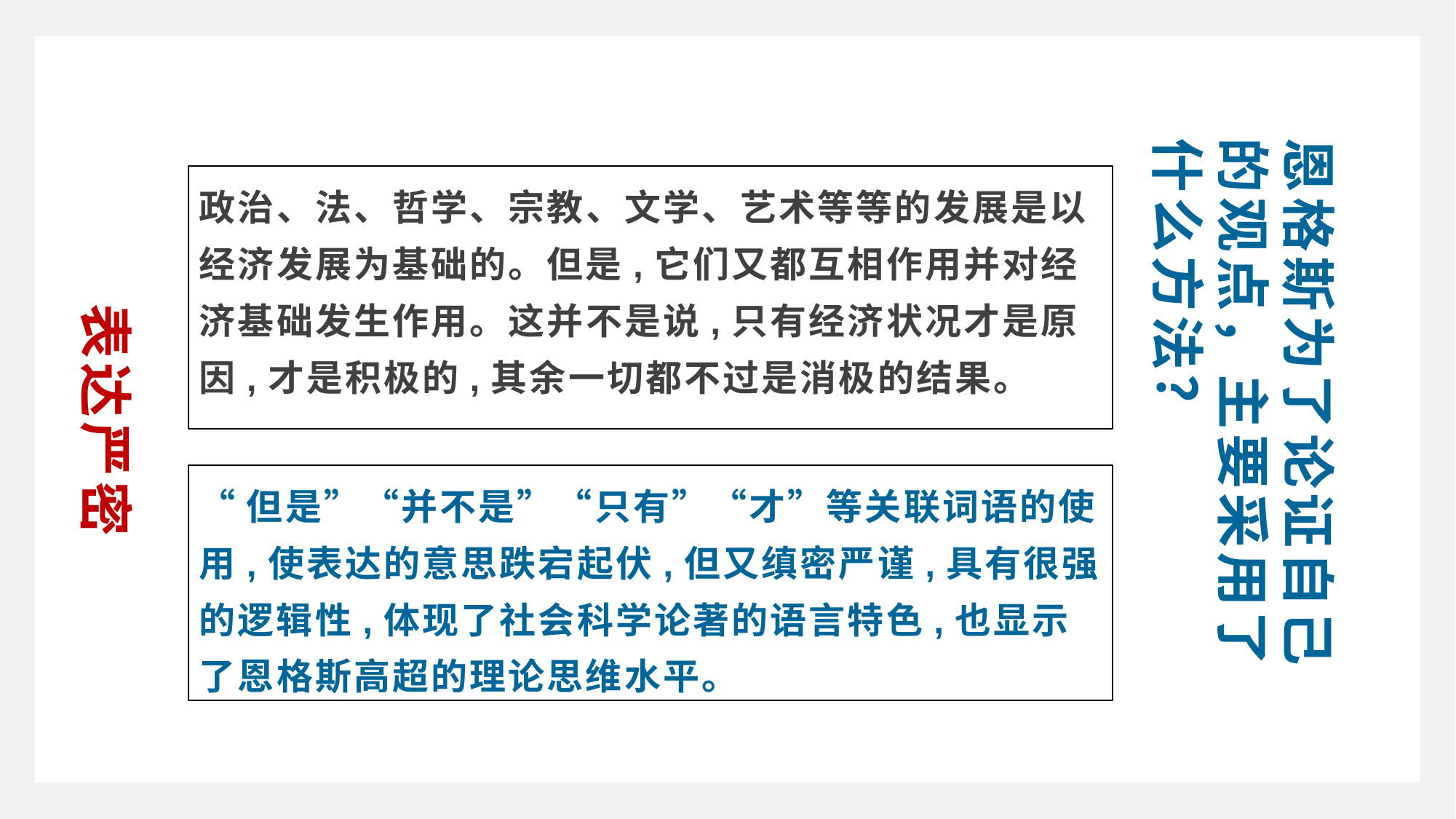

恩格斯为了论证自己的观点，主要采用了什么方法？
政治、法、哲学、宗教、文学、艺术等等的发展是以经济发展为基础的。但是,它们又都互相作用并对经济基础发生作用。这并不是说,只有经济状况才是原因,才是积极的,其余一切都不过是消极的结果。
表达严密
“但是”“并不是”“只有”“才”等关联词语的使用,使表达的意思跌宕起伏,但又缜密严谨,具有很强的逻辑性,体现了社会科学论著的语言特色,也显示了恩格斯高超的理论思维水平。